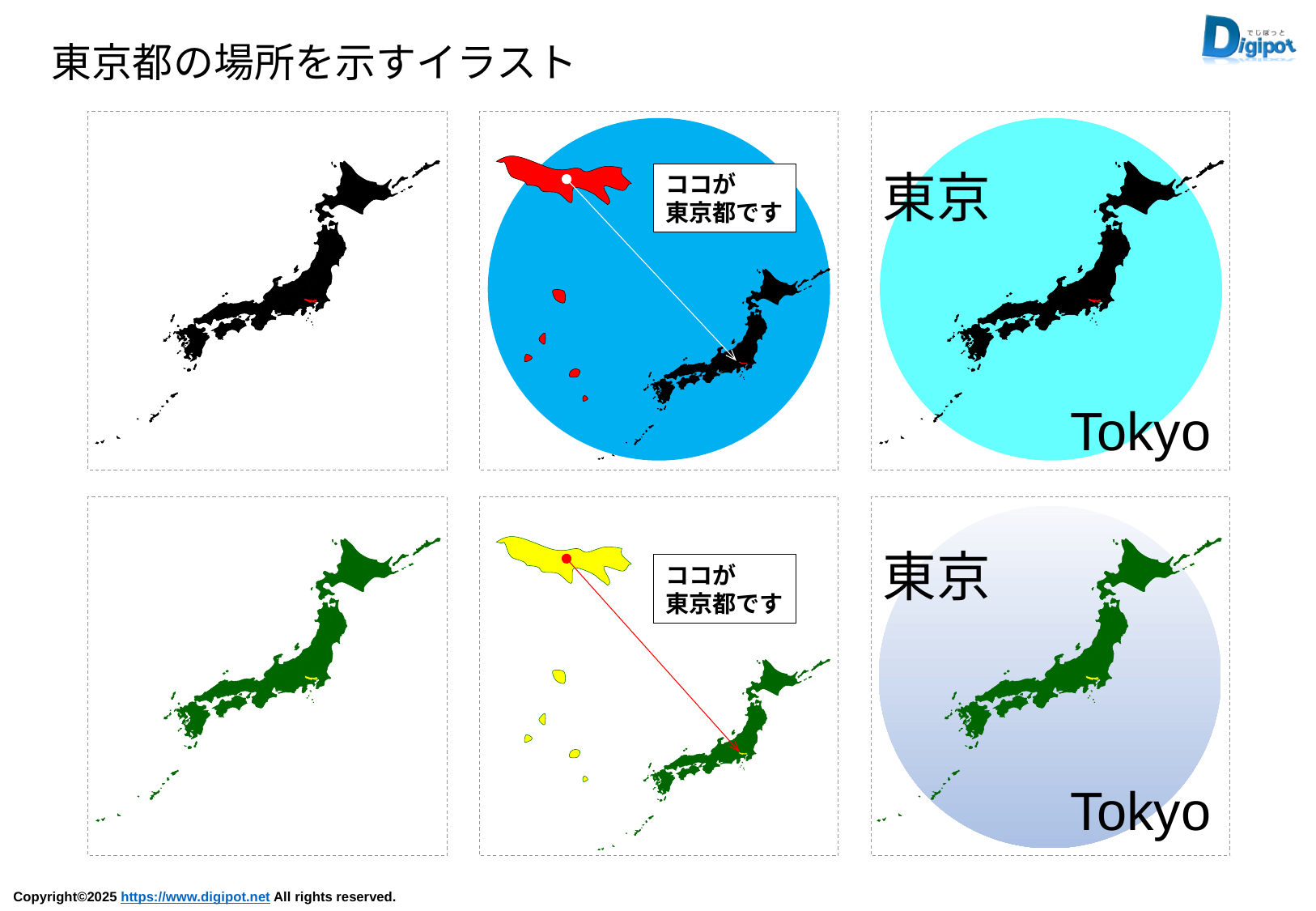

東京都の場所を示すイラスト

ココが
東京都です

東京

Tokyo

東京

Tokyo

ココが
東京都です